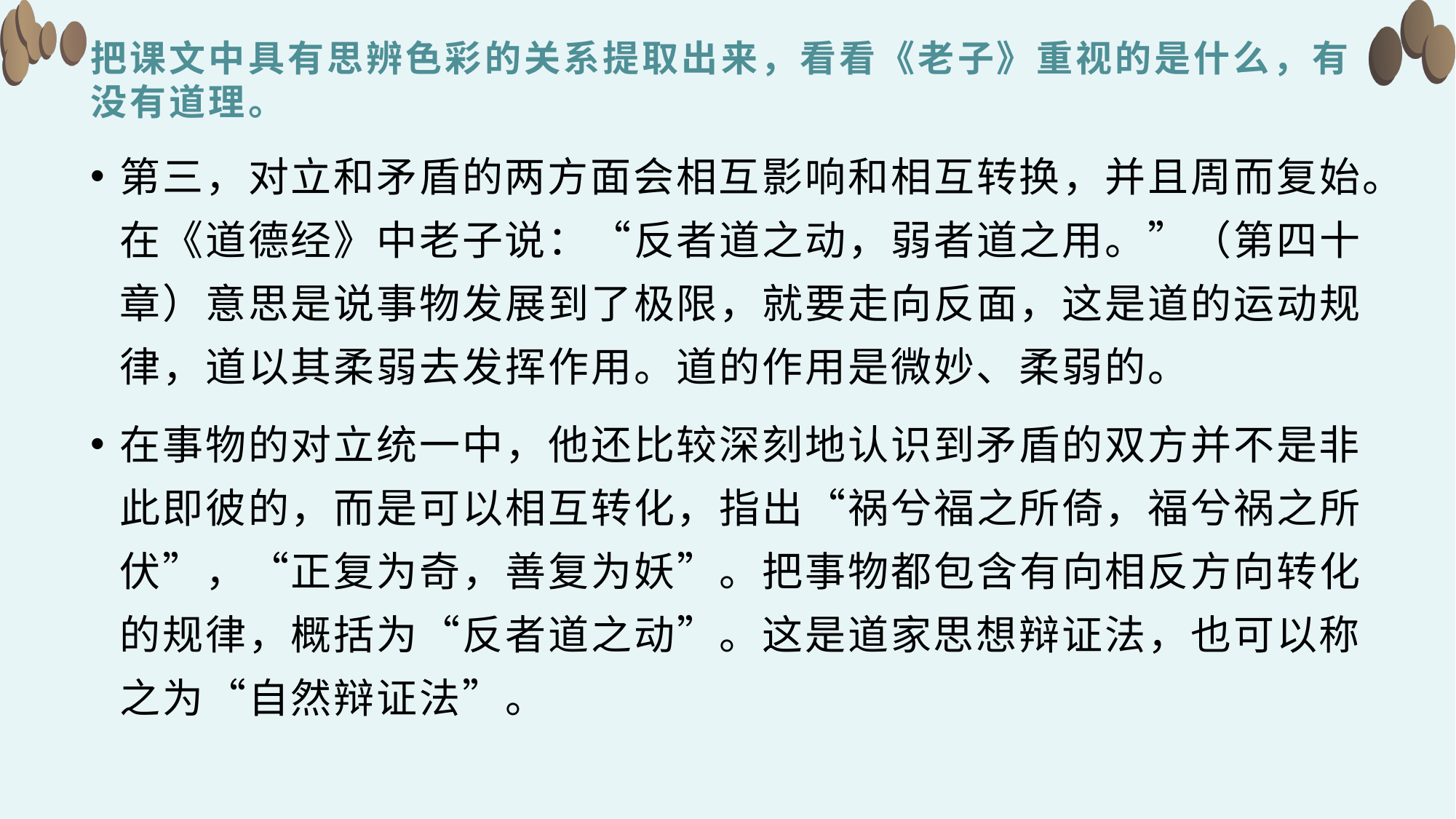

# 把课文中具有思辨色彩的关系提取出来，看看《老子》重视的是什么，有没有道理。
第三，对立和矛盾的两方面会相互影响和相互转换，并且周而复始。在《道德经》中老子说：“反者道之动，弱者道之用。”（第四十章）意思是说事物发展到了极限，就要走向反面，这是道的运动规律，道以其柔弱去发挥作用。道的作用是微妙、柔弱的。
在事物的对立统一中，他还比较深刻地认识到矛盾的双方并不是非此即彼的，而是可以相互转化，指出“祸兮福之所倚，福兮祸之所伏”，“正复为奇，善复为妖”。把事物都包含有向相反方向转化的规律，概括为“反者道之动”。这是道家思想辩证法，也可以称之为“自然辩证法”。